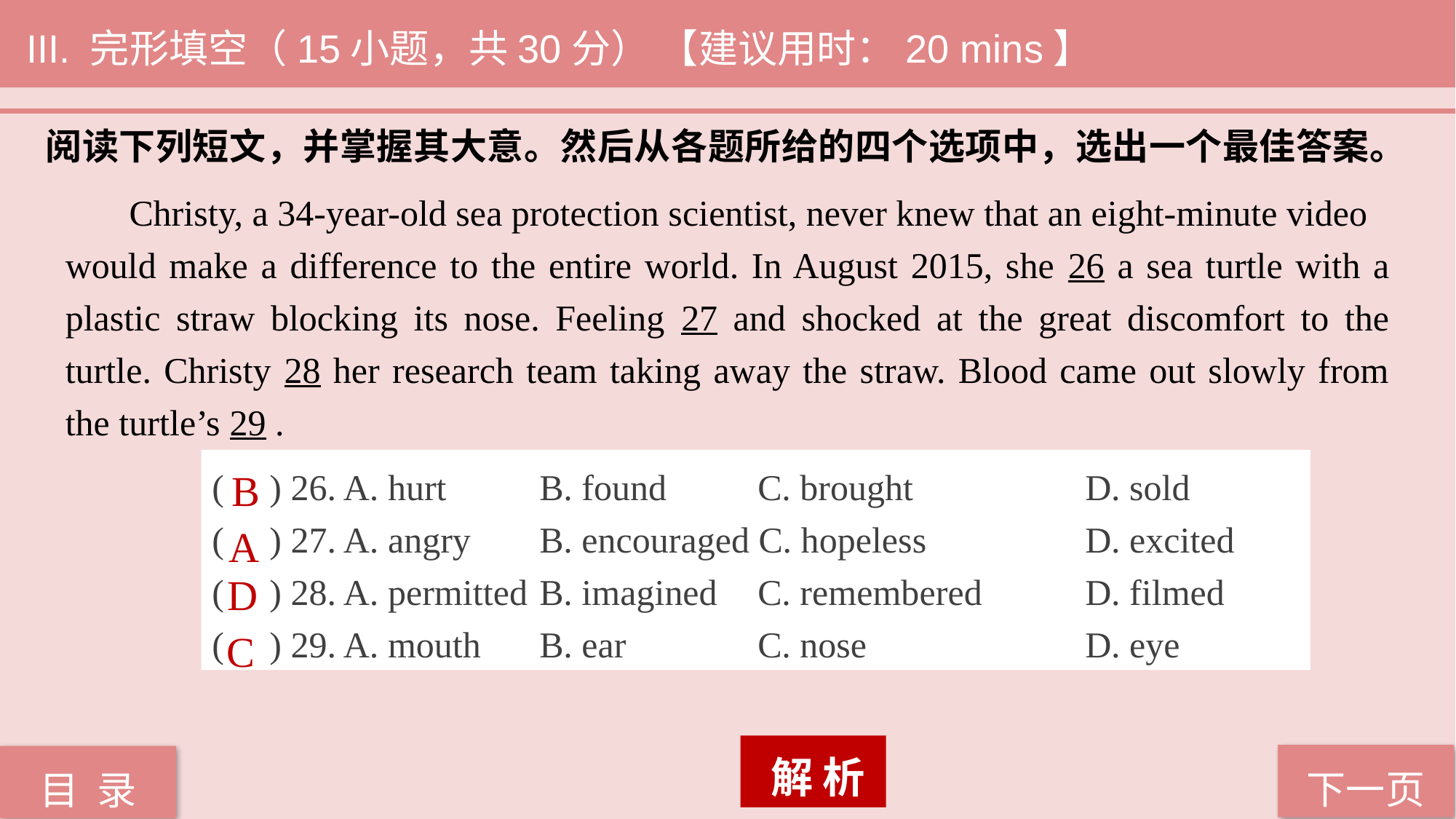

III. 完形填空（15小题，共30分） 【建议用时：20 mins】
阅读下列短文，并掌握其大意。然后从各题所给的四个选项中，选出一个最佳答案。
       Christy, a 34-year-old sea protection scientist, never knew that an eight-minute video
would make a difference to the entire world. In August 2015, she 26 a sea turtle with a plastic straw blocking its nose. Feeling 27 and shocked at the great discomfort to the turtle. Christy 28 her research team taking away the straw. Blood came out slowly from the turtle’s 29 .
(     ) 26. A. hurt 	B. found 	C. brought 		D. sold
(     ) 27. A. angry 	B. encouraged C. hopeless 		D. excited
(     ) 28. A. permitted	B. imagined	C. remembered	D. filmed
(     ) 29. A. mouth 	B. ear 		C. nose 		D. eye
B
A
D
C
 解 析